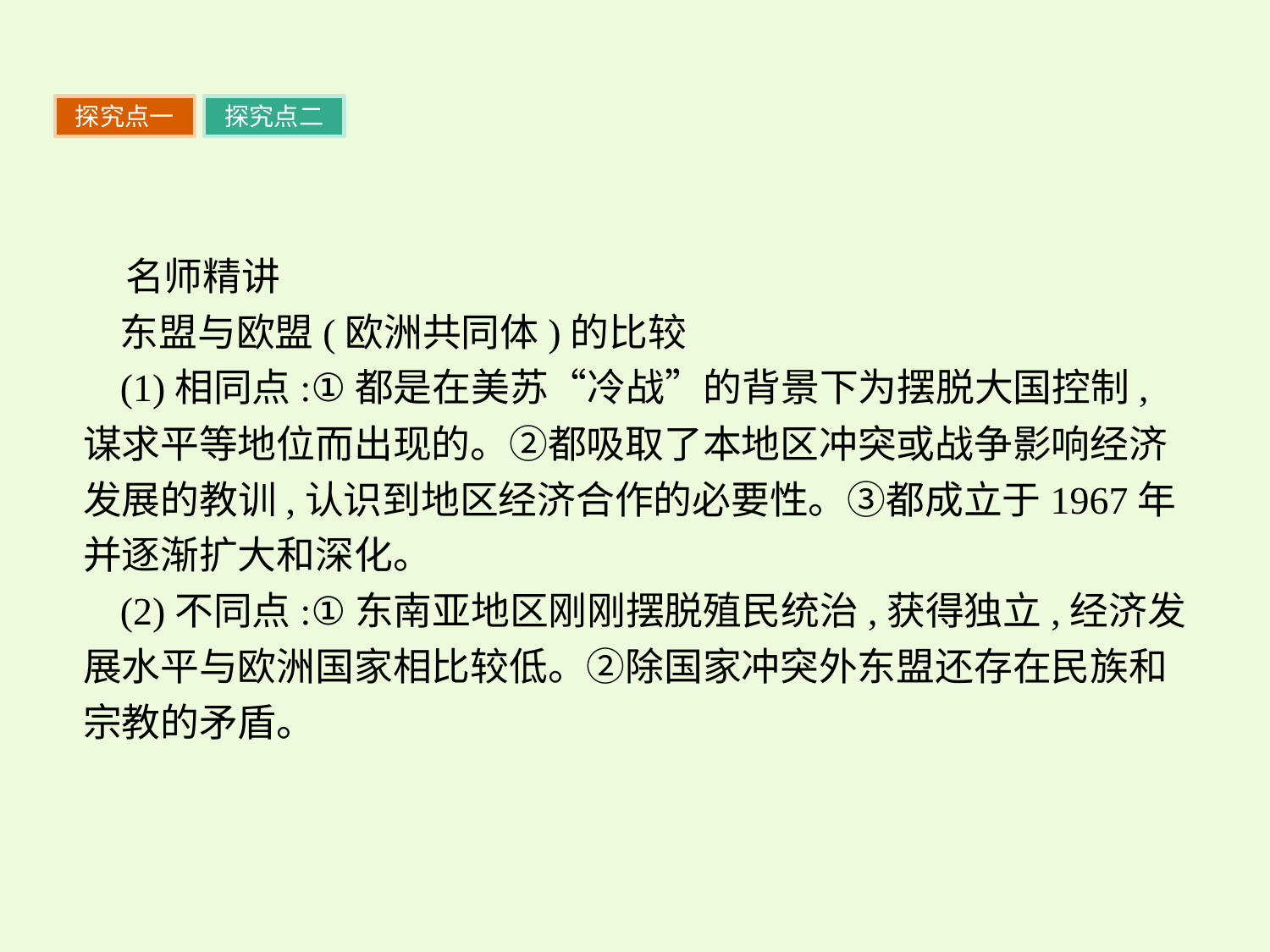

探究点一
探究点二
名师精讲
东盟与欧盟(欧洲共同体)的比较
(1)相同点:①都是在美苏“冷战”的背景下为摆脱大国控制,谋求平等地位而出现的。②都吸取了本地区冲突或战争影响经济发展的教训,认识到地区经济合作的必要性。③都成立于1967年并逐渐扩大和深化。
(2)不同点:①东南亚地区刚刚摆脱殖民统治,获得独立,经济发展水平与欧洲国家相比较低。②除国家冲突外东盟还存在民族和宗教的矛盾。